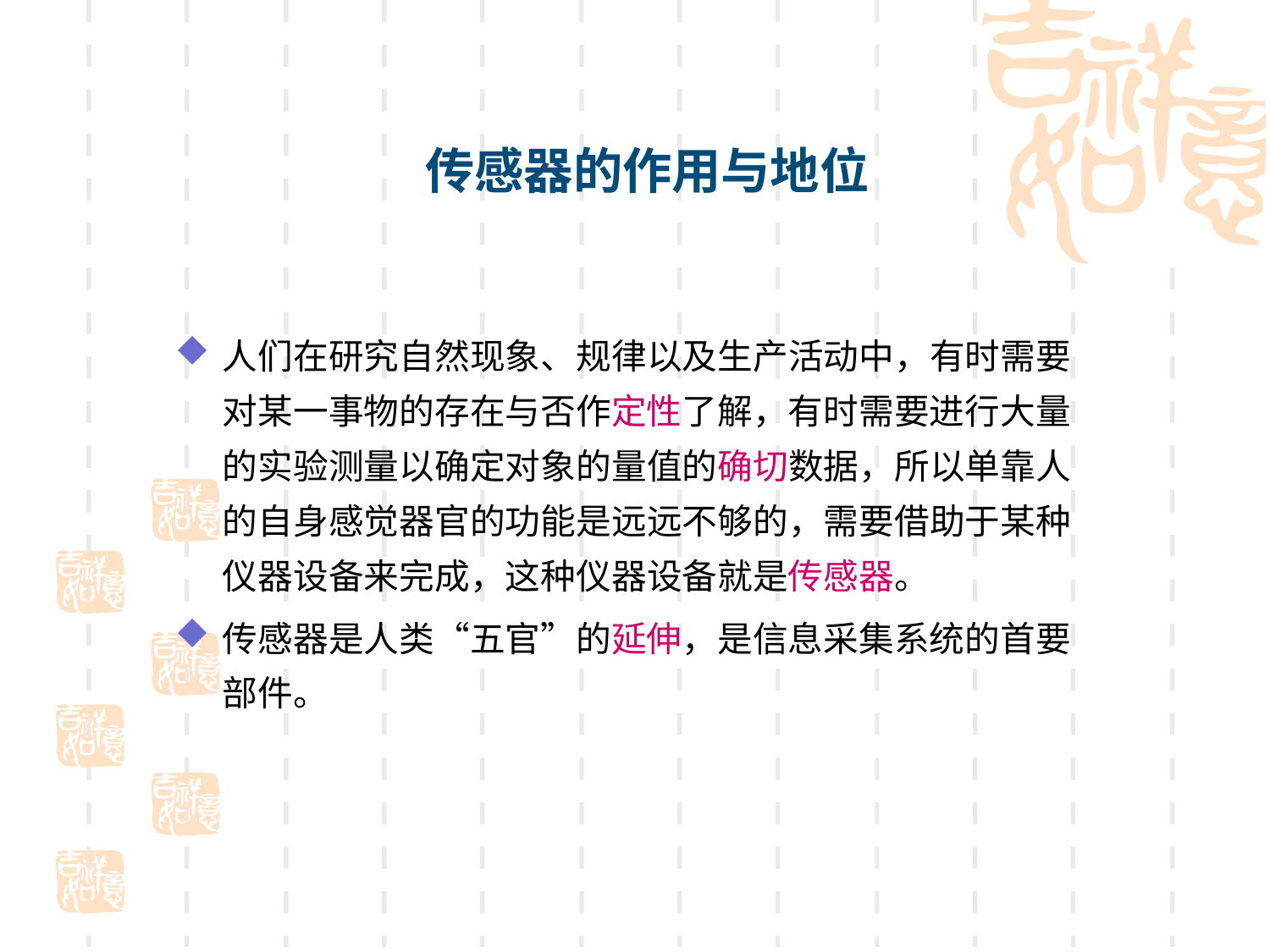

# 传感器的作用与地位
人们在研究自然现象、规律以及生产活动中，有时需要对某一事物的存在与否作定性了解，有时需要进行大量的实验测量以确定对象的量值的确切数据，所以单靠人的自身感觉器官的功能是远远不够的，需要借助于某种仪器设备来完成，这种仪器设备就是传感器。
传感器是人类“五官”的延伸，是信息采集系统的首要部件。